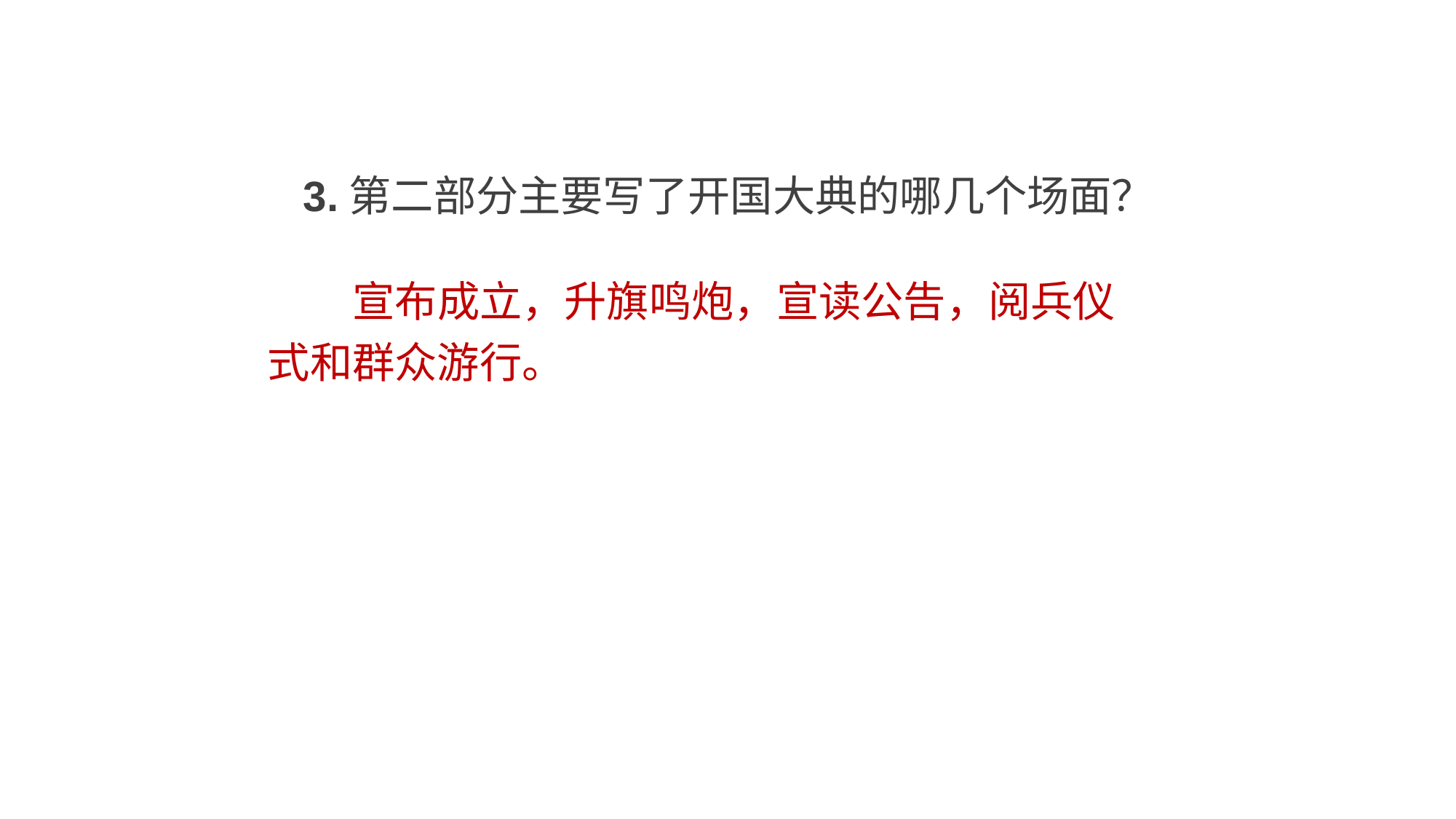

3.第二部分主要写了开国大典的哪几个场面？
宣布成立，升旗鸣炮，宣读公告，阅兵仪式和群众游行。